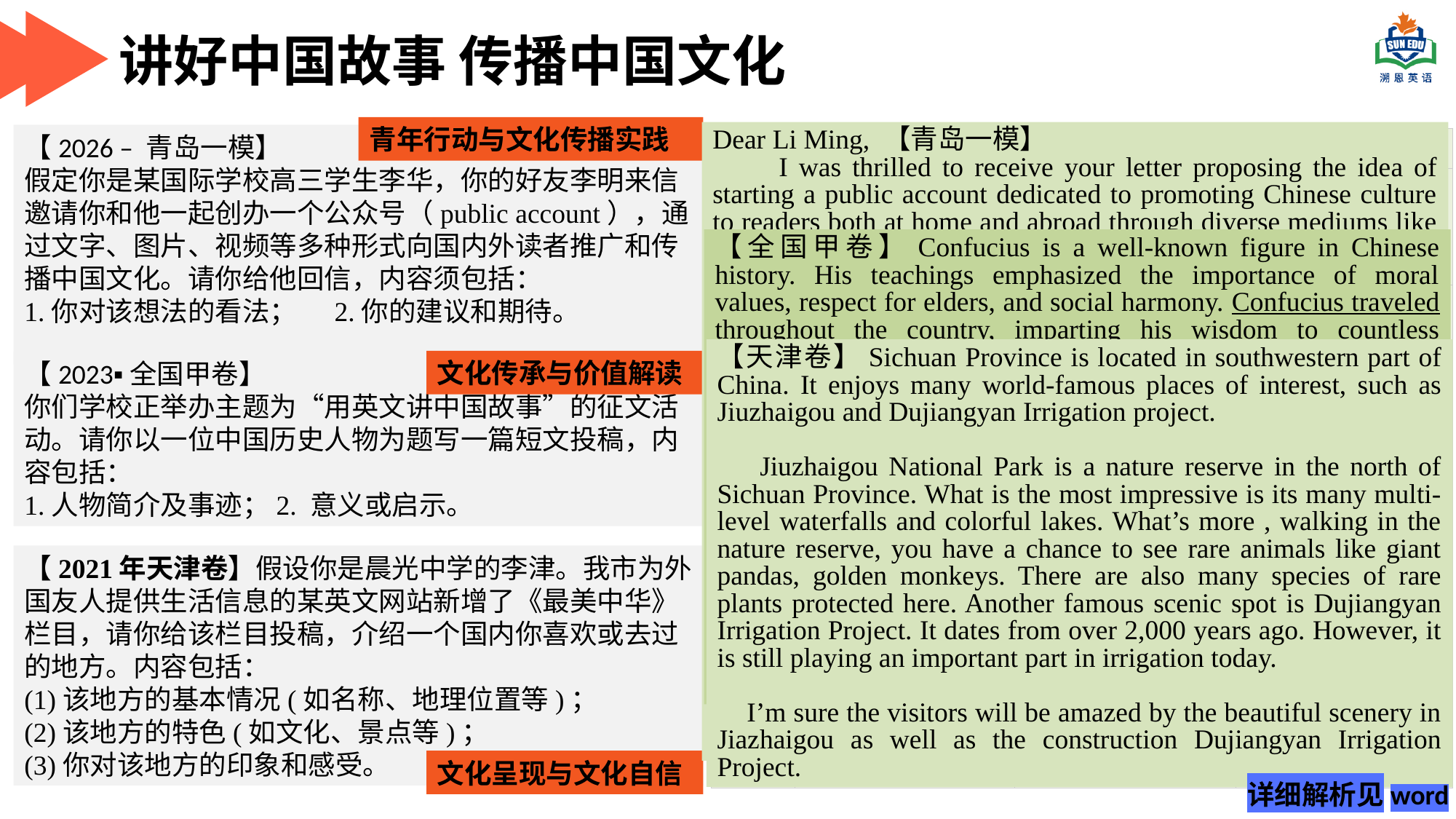

讲好中国故事 传播中国文化
青年行动与文化传播实践
Dear Li Ming, 【青岛一模】
      I was thrilled to receive your letter proposing the idea of starting a public account dedicated to promoting Chinese culture to readers both at home and abroad through diverse mediums like text, images, and videos. Your enthusiasm for sharing our rich heritage is truly commendable, and I fully support this endeavor.
     The collaboration sounds like an exciting opportunity not only to educate but also to foster a deeper appreciation for Chinese culture among a global audience. I’m eagerly looking forward to partnering with you on this journey, where we can combine our strengths and creativity to make a meaningful impact.
     Regarding the division of labor, I suggest we leverage each other’s skills. You have a knack for storytelling and a keen eye for visual aesthetics, so perhaps you could focus on content creation and visual design and selecting captivating images and videos. On the other hand, I’m more technically inclined and proficient in digital platforms; I’d be happy to take charge of the technical aspects, such as setting up and maintaining the account, managing subscriptions, and optimizing our content for better reach and engagement.
     Let’s meet soon to brainstorm further and solidify our plan. Together, I believe we can turn this vision into a reality that resonates with hearts and minds worldwide.
【2026 – 青岛一模】
假定你是某国际学校高三学生李华，你的好友李明来信邀请你和他一起创办一个公众号（public account），通过文字、图片、视频等多种形式向国内外读者推广和传播中国文化。请你给他回信，内容须包括：
1.你对该想法的看法；     2.你的建议和期待。

| 维度 | 2026 青岛一模 | 2023 全国甲卷 | 2021 天津卷 |
| --- | --- | --- | --- |
| 文化 载体 | 新媒体（公众号、文字 / 图片 / 视频） | 历史人物 （精神与事迹） | 地理 / 文化地标（地方风光、民俗） |
| 传播 对象 | 国内外读者 | 校内师生 | 外国友人 |
| 体裁 语气 | 朋友间回信，语气亲切、口语化、请求合作 | 校园征文，正式、书面，观点表达 | 网站投稿，正式客观，侧重介绍性与可读性 |
| 写作任务侧重 | 侧重 “行动与协作”：回应邀约、提出合作方案、规划传播形式 | 侧重 “历史与价值”：介绍人物事迹、提炼精神启示、传递文化内涵 | 侧重 “地域与体验”：介绍地方特色、传递个人感受、展现中国风貌 |
| 时代 特征 | 紧扣新媒体时代，突出 “数字 + 文化” 的融合传播 | 聚焦文化根脉，通过历史人物讲中国故事 | 聚焦实景体验，通过地域风光展现 “最美中华” |
【全国甲卷】Confucius is a well-known figure in Chinese history. His teachings emphasized the importance of moral values, respect for elders, and social harmony. Confucius traveled throughout the country, imparting his wisdom to countless disciples and leaving a profound impact on Chinese society.

The significance of Confucius cannot be overstated. His teachings shaped the moral and ethical foundation of Chinese culture, fostering respect for authority, harmonious relationships, and the pursuit of knowledge. Even today, his ideas continue to guide individuals and communities in China and beyond.

Confucius’s life offers valuable lessons. He stressed the self-cultivation, respect for elders, and the pursuit of knowledge, which serves as a guiding light in our fast-paced and interconnected world. His teachings remind us of the importance of integrity, compassion, and social responsibility.
【天津卷】Sichuan Province is located in southwestern part of China. It enjoys many world-famous places of interest, such as Jiuzhaigou and Dujiangyan Irrigation project.

    Jiuzhaigou National Park is a nature reserve in the north of Sichuan Province. What is the most impressive is its many multi-level waterfalls and colorful lakes. What’s more , walking in the nature reserve, you have a chance to see rare animals like giant pandas, golden monkeys. There are also many species of rare plants protected here. Another famous scenic spot is Dujiangyan Irrigation Project. It dates from over 2,000 years ago. However, it is still playing an important part in irrigation today.

    I’m sure the visitors will be amazed by the beautiful scenery in Jiazhaigou as well as the construction Dujiangyan Irrigation Project.
文化传承与价值解读
【2023▪全国甲卷】
你们学校正举办主题为“用英文讲中国故事”的征文活动。请你以一位中国历史人物为题写一篇短文投稿，内容包括：
1.人物简介及事迹；2. 意义或启示。
【2021年天津卷】假设你是晨光中学的李津。我市为外国友人提供生活信息的某英文网站新增了《最美中华》栏目，请你给该栏目投稿，介绍一个国内你喜欢或去过的地方。内容包括：
(1)该地方的基本情况(如名称、地理位置等)；
(2)该地方的特色(如文化、景点等)；
(3)你对该地方的印象和感受。
文化呈现与文化自信
详细解析见word